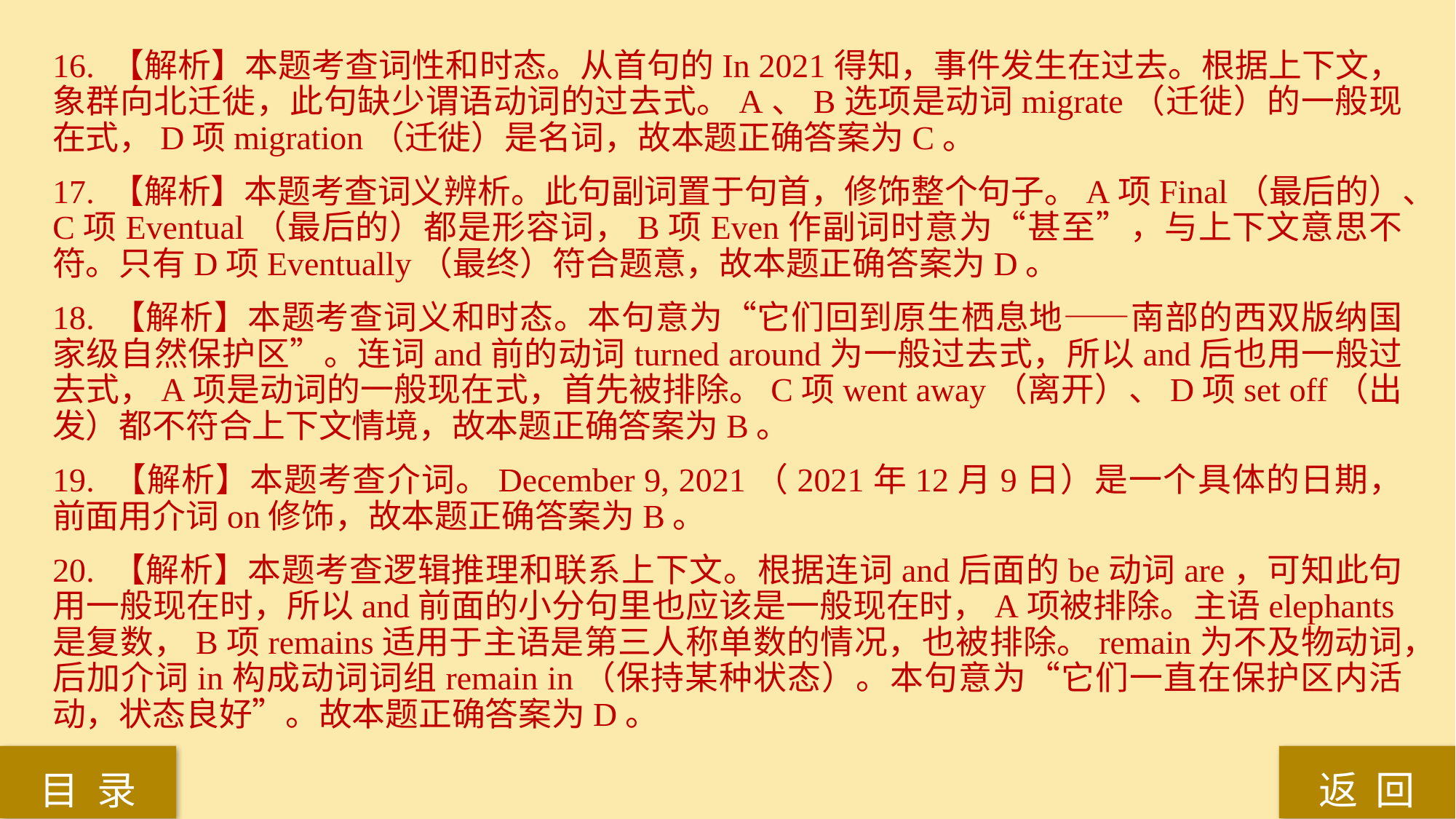

16. 【解析】本题考查词性和时态。从首句的In 2021得知，事件发生在过去。根据上下文，象群向北迁徙，此句缺少谓语动词的过去式。A、B选项是动词migrate（迁徙）的一般现在式，D项migration（迁徙）是名词，故本题正确答案为C。
17. 【解析】本题考查词义辨析。此句副词置于句首，修饰整个句子。A项Final（最后的）、C项Eventual（最后的）都是形容词，B项Even作副词时意为“甚至”，与上下文意思不符。只有D项Eventually（最终）符合题意，故本题正确答案为D。
18. 【解析】本题考查词义和时态。本句意为“它们回到原生栖息地——南部的西双版纳国家级自然保护区”。连词and前的动词turned around为一般过去式，所以and后也用一般过去式，A项是动词的一般现在式，首先被排除。C项went away（离开）、D项set off（出发）都不符合上下文情境，故本题正确答案为B。
19. 【解析】本题考查介词。December 9, 2021（2021年12月9日）是一个具体的日期，前面用介词on修饰，故本题正确答案为B。
20. 【解析】本题考查逻辑推理和联系上下文。根据连词and后面的be动词are，可知此句用一般现在时，所以and前面的小分句里也应该是一般现在时，A项被排除。主语elephants是复数，B项remains适用于主语是第三人称单数的情况，也被排除。remain为不及物动词，后加介词in构成动词词组remain in（保持某种状态）。本句意为“它们一直在保护区内活动，状态良好”。故本题正确答案为D。
返  回